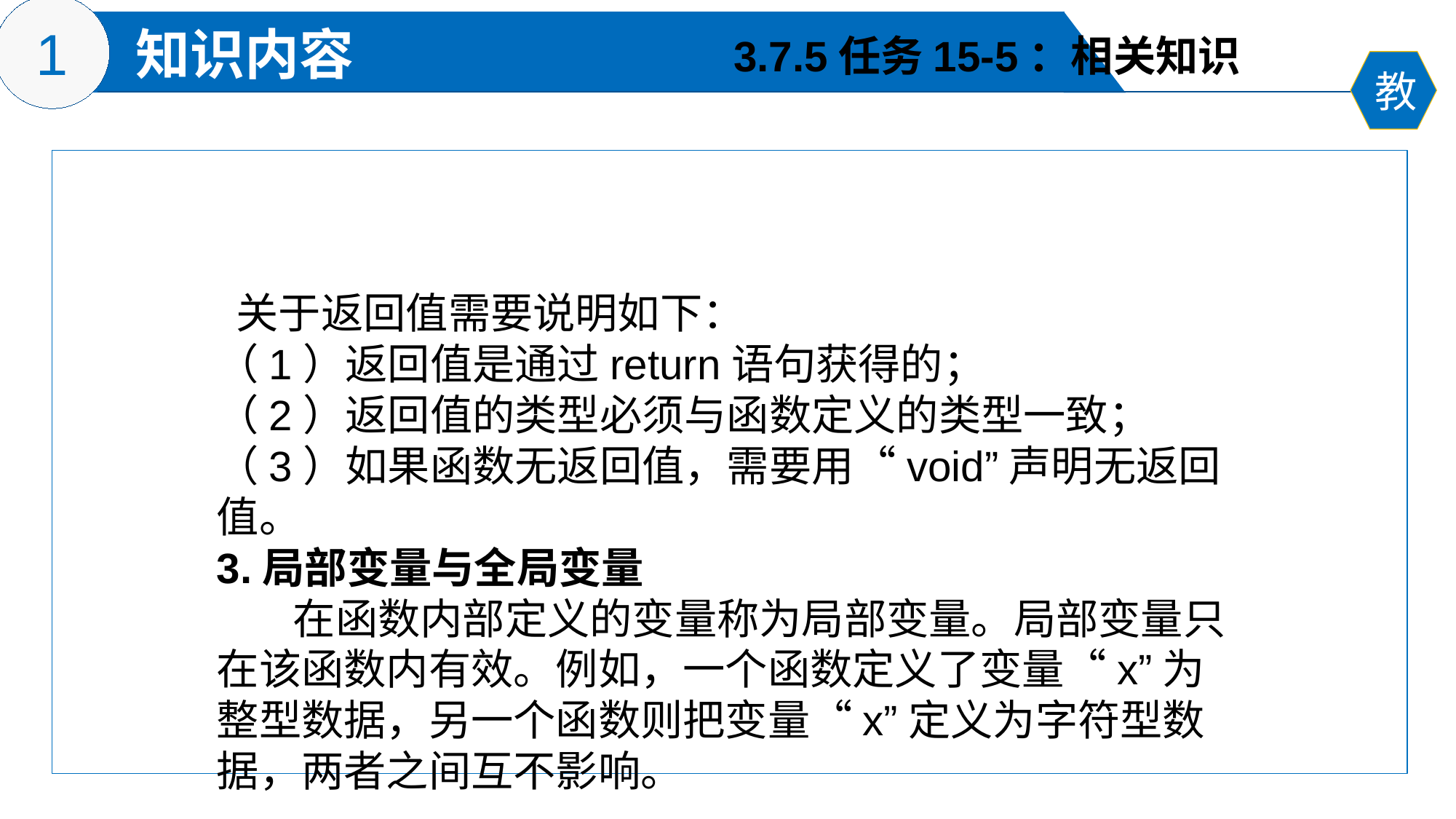

3.7.5任务15-5：相关知识
 关于返回值需要说明如下：
（1）返回值是通过return语句获得的；
（2）返回值的类型必须与函数定义的类型一致；
（3）如果函数无返回值，需要用“void”声明无返回值。
3.局部变量与全局变量
       在函数内部定义的变量称为局部变量。局部变量只在该函数内有效。例如，一个函数定义了变量“x”为整型数据，另一个函数则把变量“x”定义为字符型数据，两者之间互不影响。